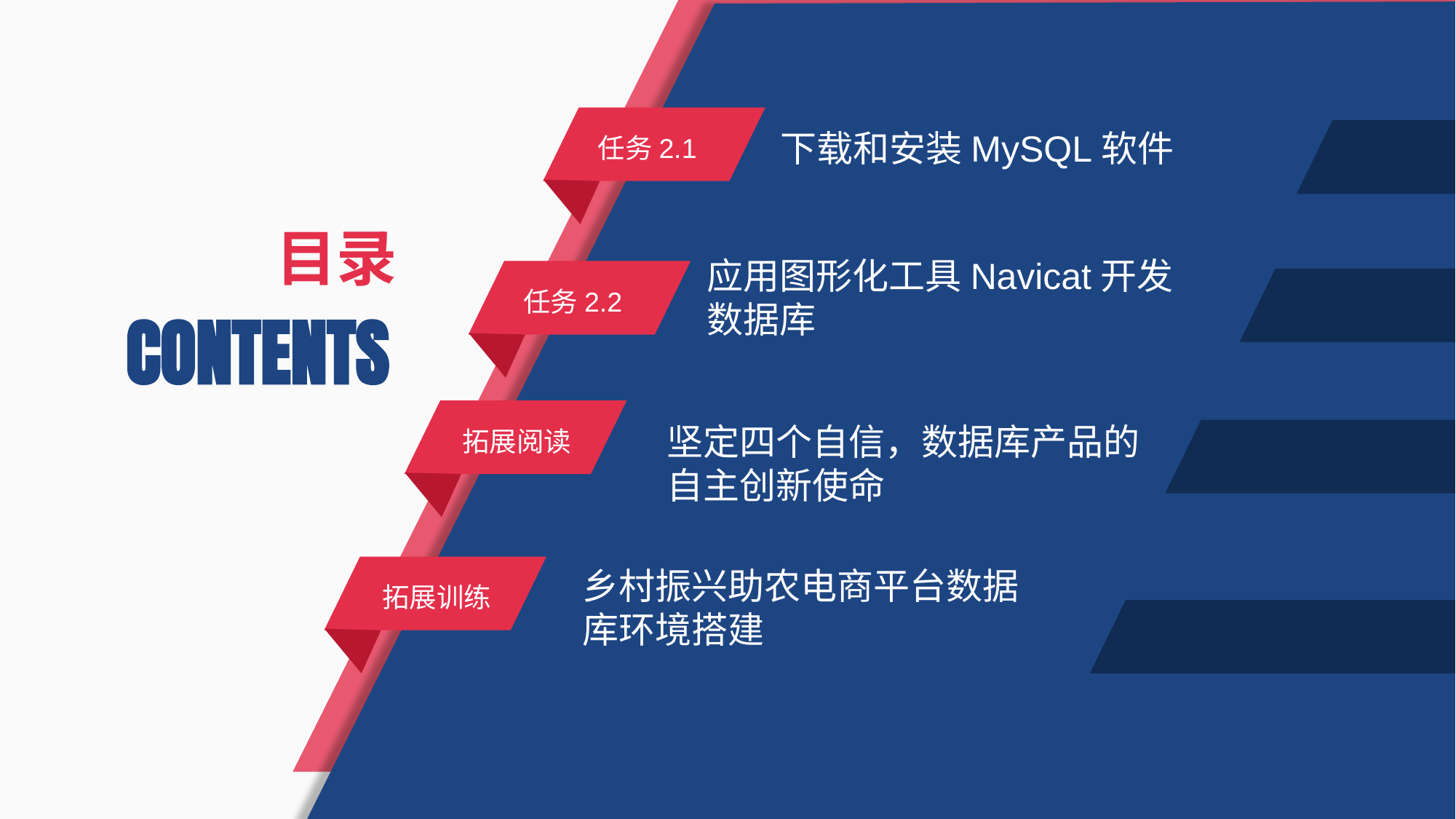

任务2.1

下载和安装MySQL软件
目录
应用图形化工具Navicat开发数据库

任务2.2

CONTENTS

拓展阅读
坚定四个自信，数据库产品的自主创新使命

拓展训练
乡村振兴助农电商平台数据库环境搭建